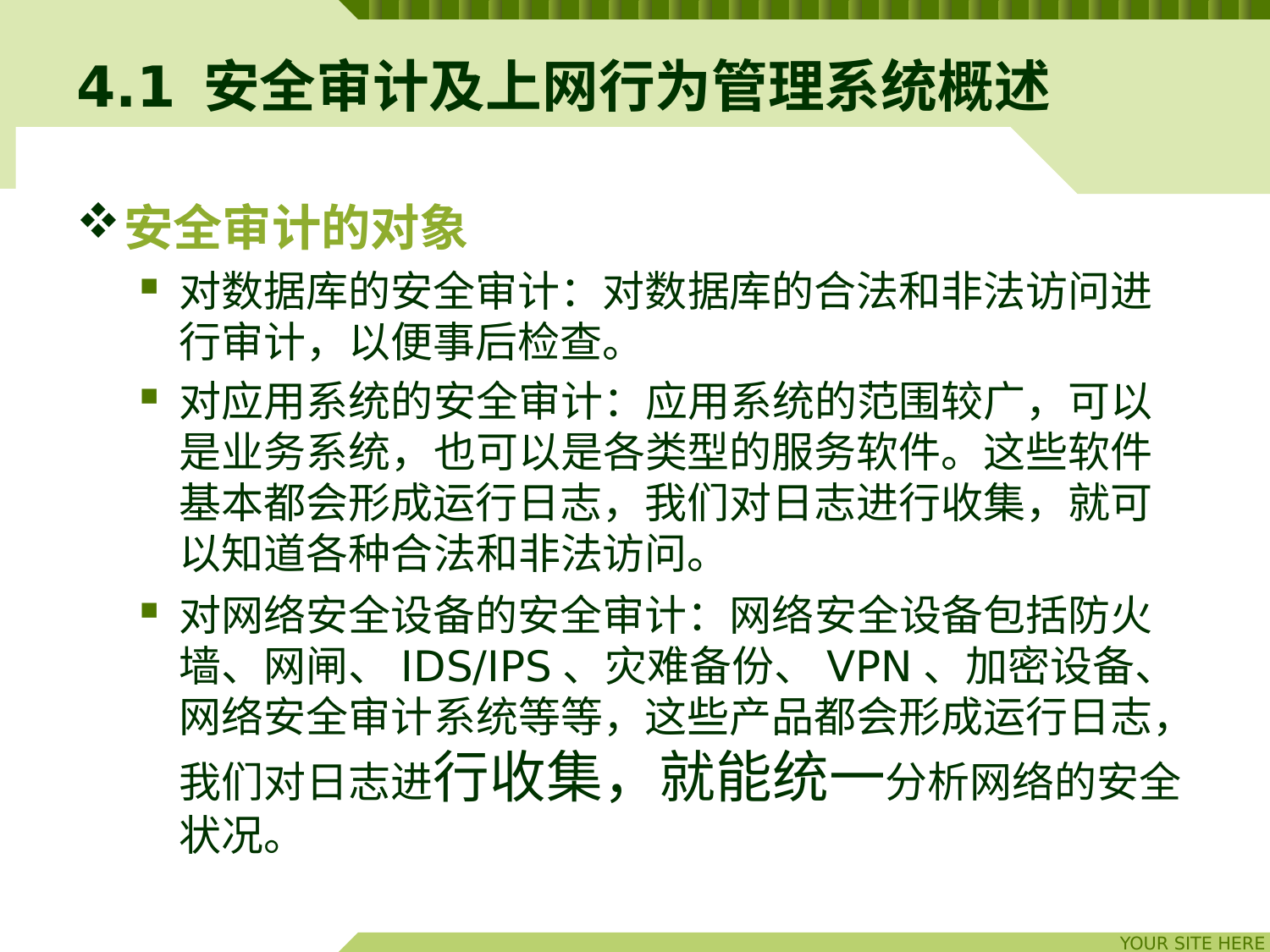

# 4.1	安全审计及上网行为管理系统概述
安全审计的对象
对数据库的安全审计：对数据库的合法和非法访问进行审计，以便事后检查。
对应用系统的安全审计：应用系统的范围较广，可以是业务系统，也可以是各类型的服务软件。这些软件基本都会形成运行日志，我们对日志进行收集，就可以知道各种合法和非法访问。
对网络安全设备的安全审计：网络安全设备包括防火墙、网闸、IDS/IPS、灾难备份、VPN、加密设备、网络安全审计系统等等，这些产品都会形成运行日志，我们对日志进行收集，就能统一分析网络的安全状况。